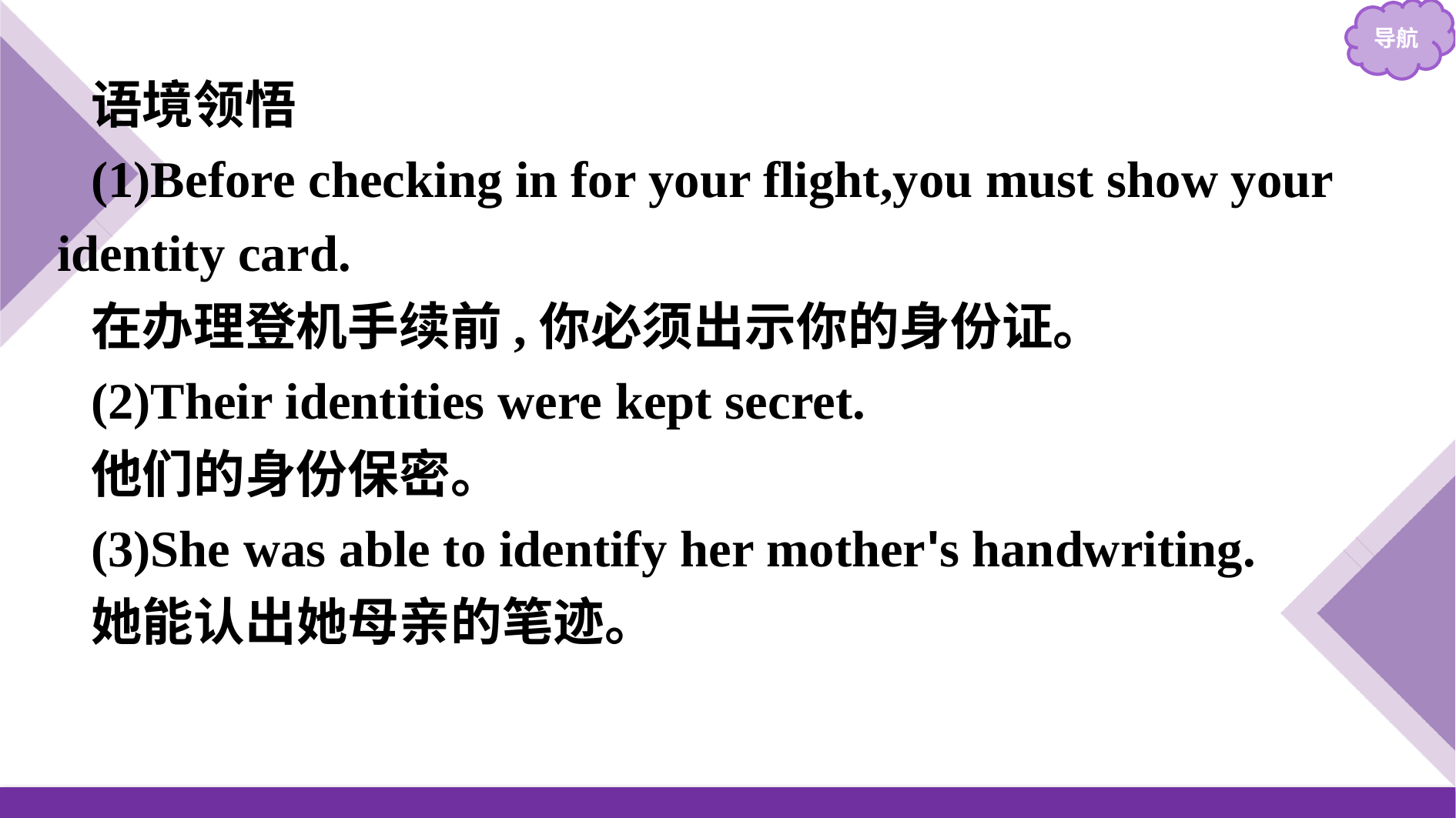

语境领悟
(1)Before checking in for your flight,you must show your identity card.
在办理登机手续前,你必须出示你的身份证。
(2)Their identities were kept secret.
他们的身份保密。
(3)She was able to identify her mother's handwriting.
她能认出她母亲的笔迹。